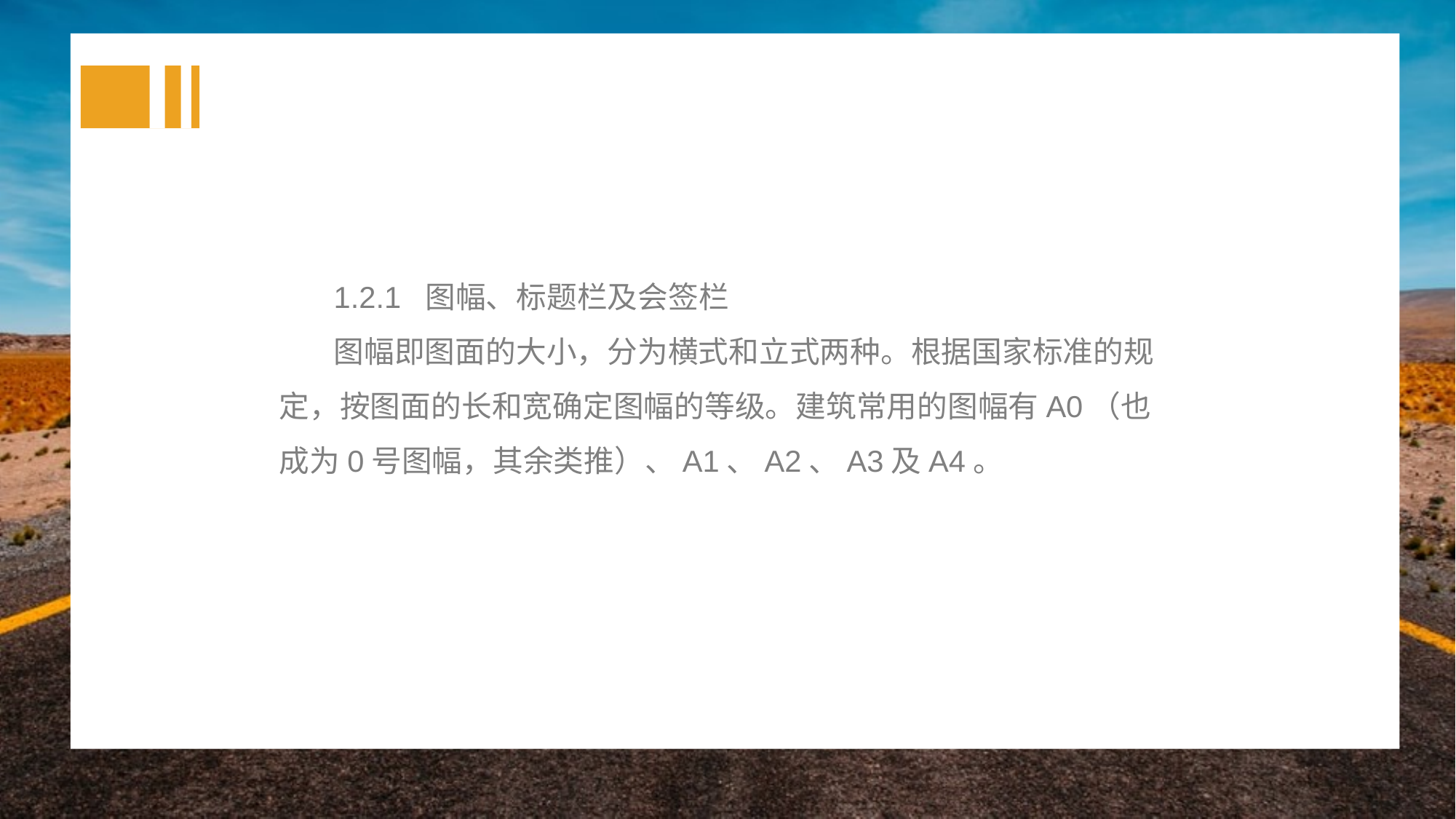

1.2.1  图幅、标题栏及会签栏
图幅即图面的大小，分为横式和立式两种。根据国家标准的规定，按图面的长和宽确定图幅的等级。建筑常用的图幅有A0（也成为0号图幅，其余类推）、A1、A2、A3及A4。